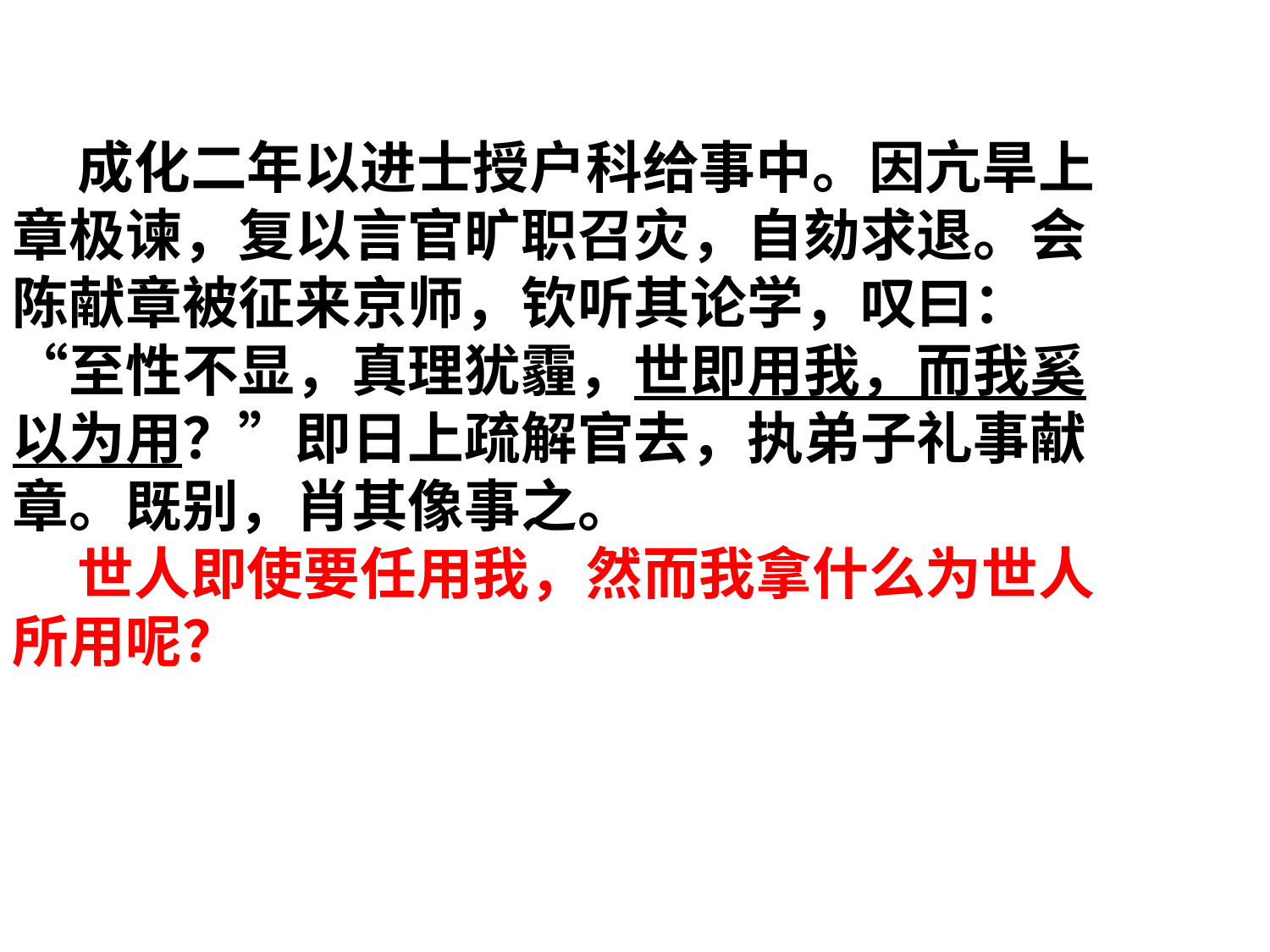

成化二年以进士授户科给事中。因亢旱上章极谏，复以言官旷职召灾，自劾求退。会陈献章被征来京师，钦听其论学，叹曰：“至性不显，真理犹霾，世即用我，而我奚以为用？”即日上疏解官去，执弟子礼事献章。既别，肖其像事之。
    世人即使要任用我，然而我拿什么为世人所用呢？